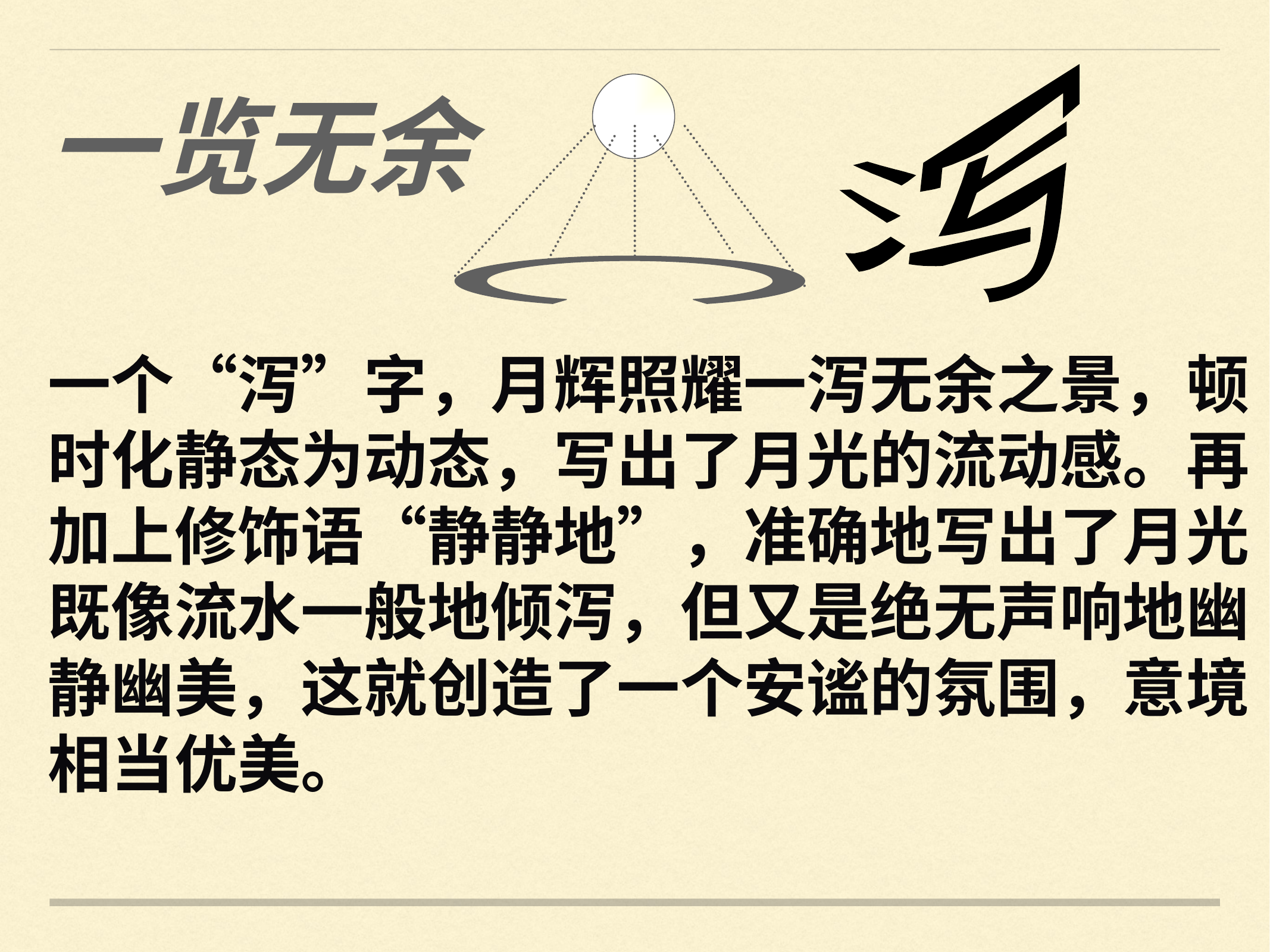

泻

一览无余
一个“泻”字，月辉照耀一泻无余之景，顿时化静态为动态，写出了月光的流动感。再加上修饰语“静静地”，准确地写出了月光既像流水一般地倾泻，但又是绝无声响地幽静幽美，这就创造了一个安谧的氛围，意境相当优美。